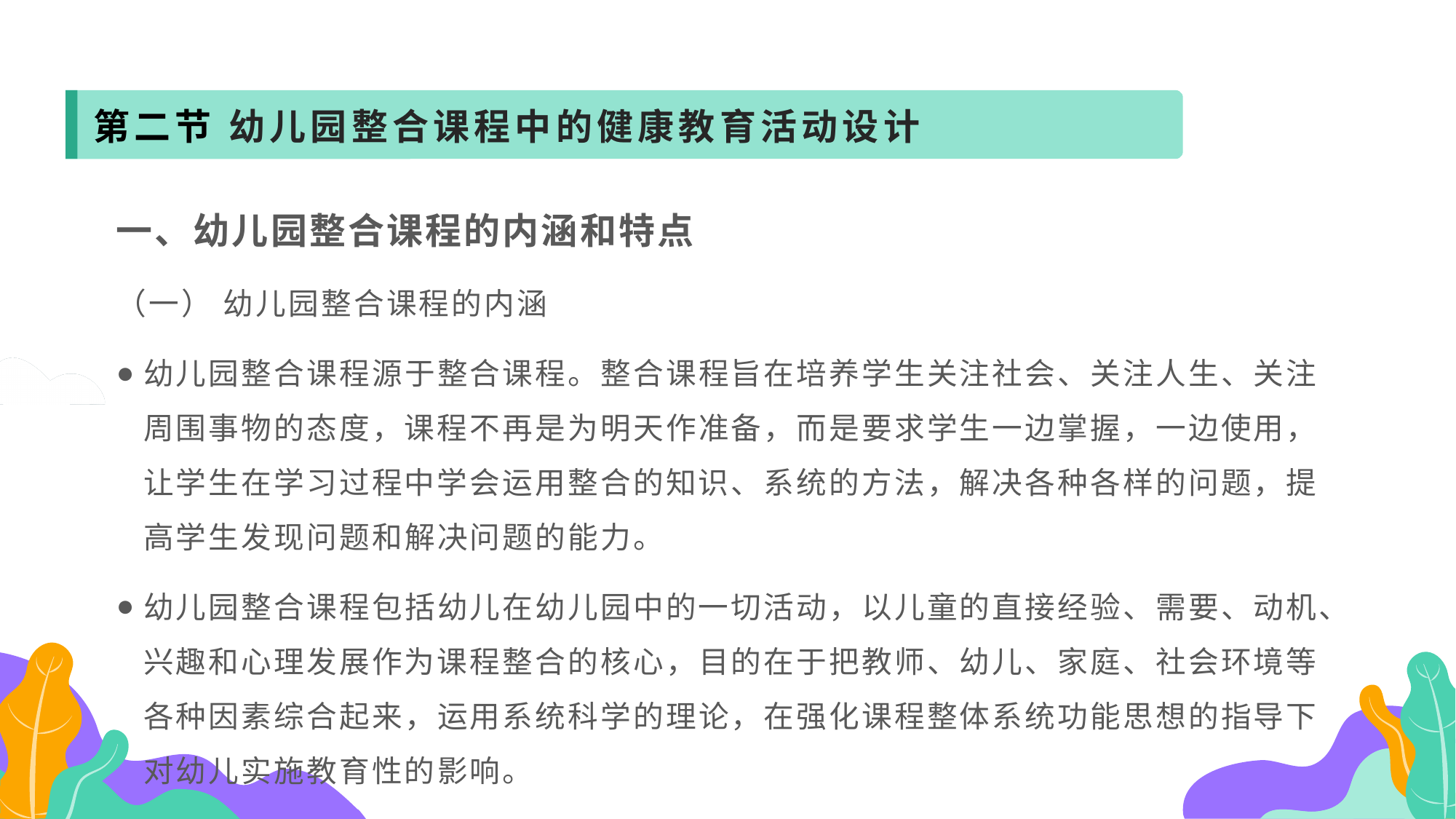

第二节 幼儿园整合课程中的健康教育活动设计
一、幼儿园整合课程的内涵和特点
（一） 幼儿园整合课程的内涵
幼儿园整合课程源于整合课程。整合课程旨在培养学生关注社会、关注人生、关注周围事物的态度，课程不再是为明天作准备，而是要求学生一边掌握，一边使用，让学生在学习过程中学会运用整合的知识、系统的方法，解决各种各样的问题，提高学生发现问题和解决问题的能力。
幼儿园整合课程包括幼儿在幼儿园中的一切活动，以儿童的直接经验、需要、动机、兴趣和心理发展作为课程整合的核心，目的在于把教师、幼儿、家庭、社会环境等各种因素综合起来，运用系统科学的理论，在强化课程整体系统功能思想的指导下对幼儿实施教育性的影响。